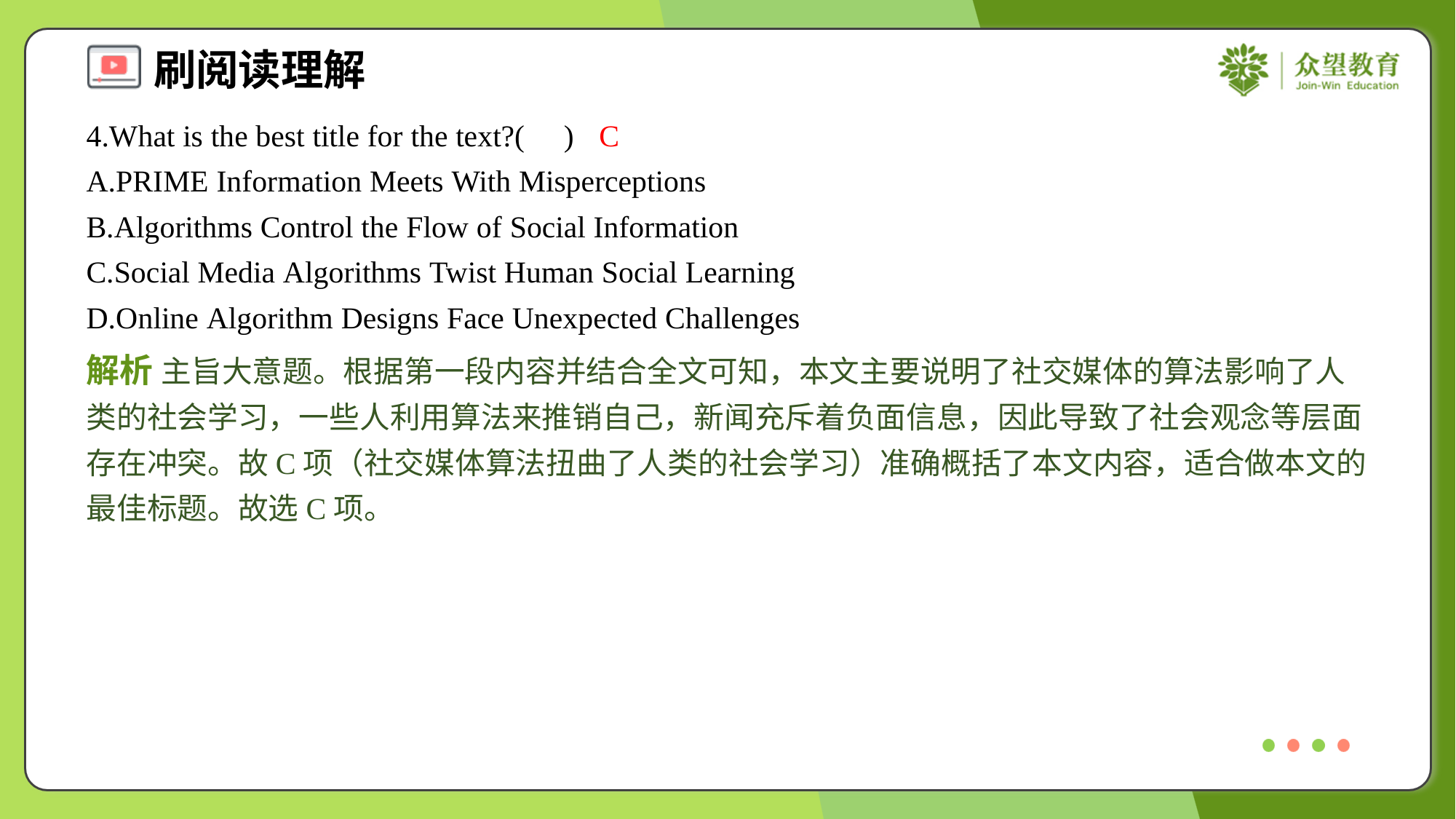

4.What is the best title for the text?(     )
C
A.PRIME Information Meets With Misperceptions
B.Algorithms Control the Flow of Social Information
C.Social Media Algorithms Twist Human Social Learning
D.Online Algorithm Designs Face Unexpected Challenges
解析 主旨大意题。根据第一段内容并结合全文可知，本文主要说明了社交媒体的算法影响了人类的社会学习，一些人利用算法来推销自己，新闻充斥着负面信息，因此导致了社会观念等层面存在冲突。故C项（社交媒体算法扭曲了人类的社会学习）准确概括了本文内容，适合做本文的最佳标题。故选C项。